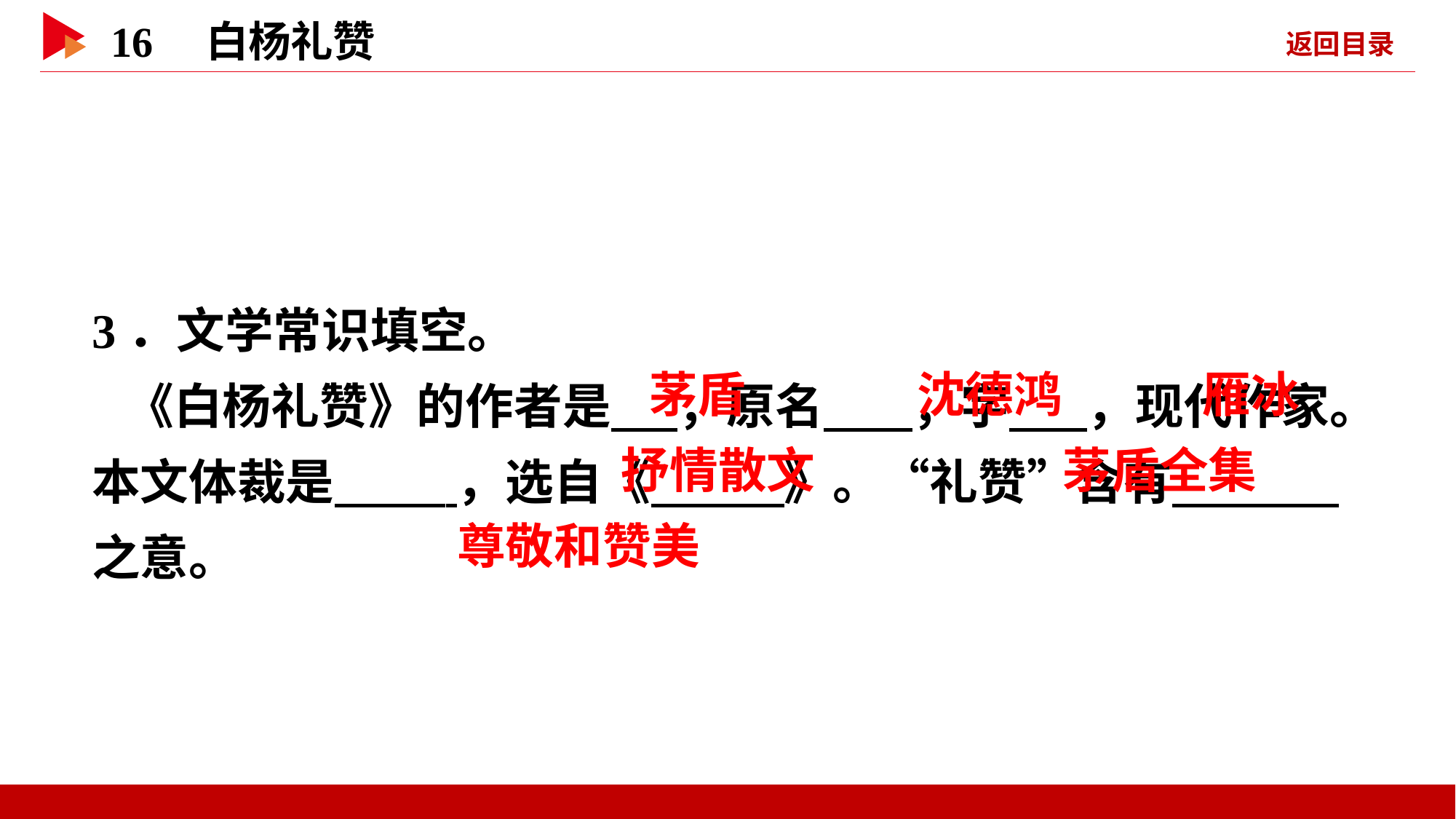

3．文学常识填空。
  《白杨礼赞》的作者是      ，原名        ，字       ，现代作家。本文体裁是           ，选自《            》。“礼赞”含有                之意。
 茅盾
 沈德鸿
 雁冰
 抒情散文
 茅盾全集
 尊敬和赞美